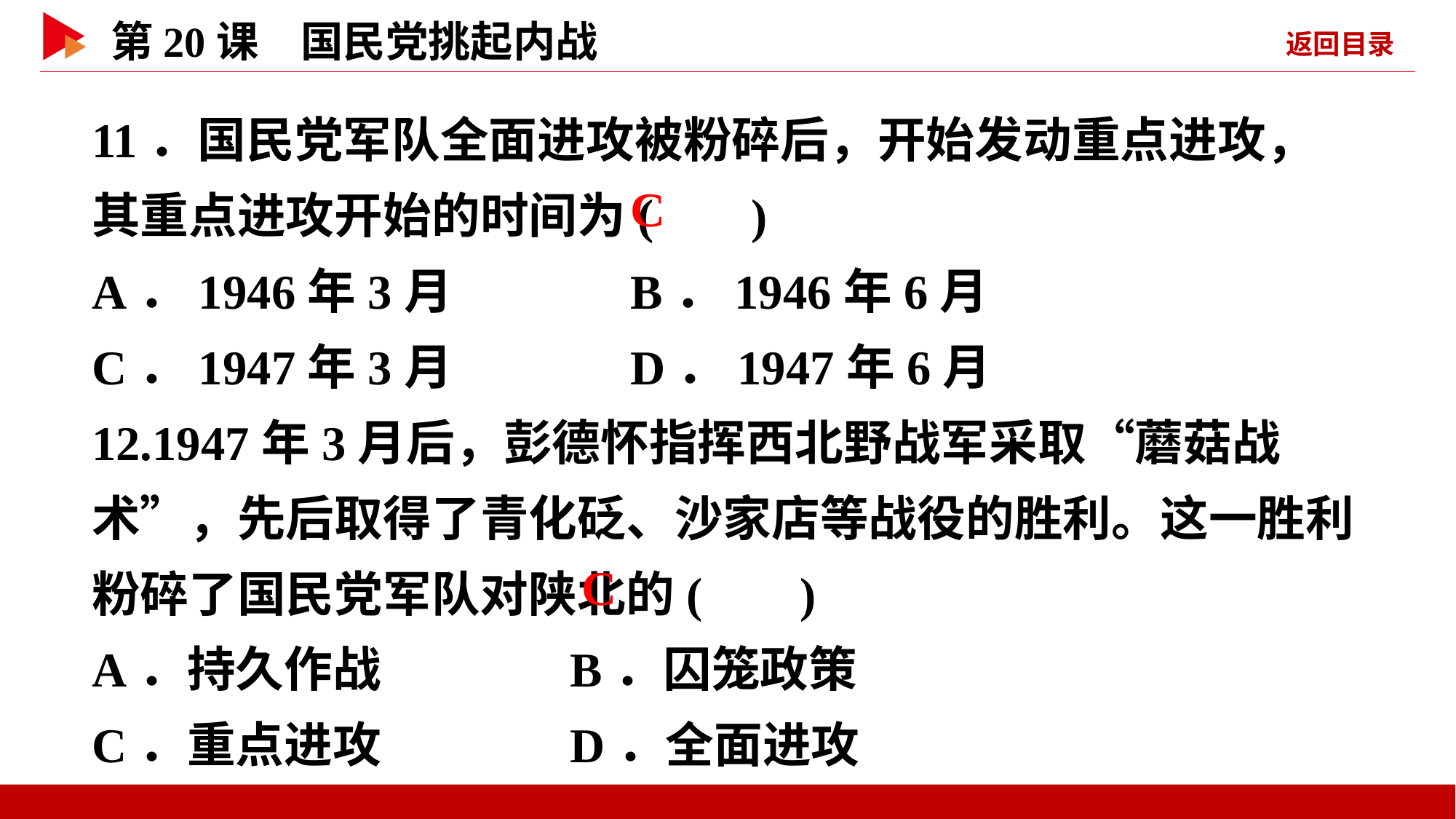

11．国民党军队全面进攻被粉碎后，开始发动重点进攻，其重点进攻开始的时间为(        )
A．1946年3月               B．1946年6月
C．1947年3月               D．1947年6月
12.1947年3月后，彭德怀指挥西北野战军采取“蘑菇战术”，先后取得了青化砭、沙家店等战役的胜利。这一胜利粉碎了国民党军队对陕北的(        )
A．持久作战                B．囚笼政策
C．重点进攻                D．全面进攻
   C
   C